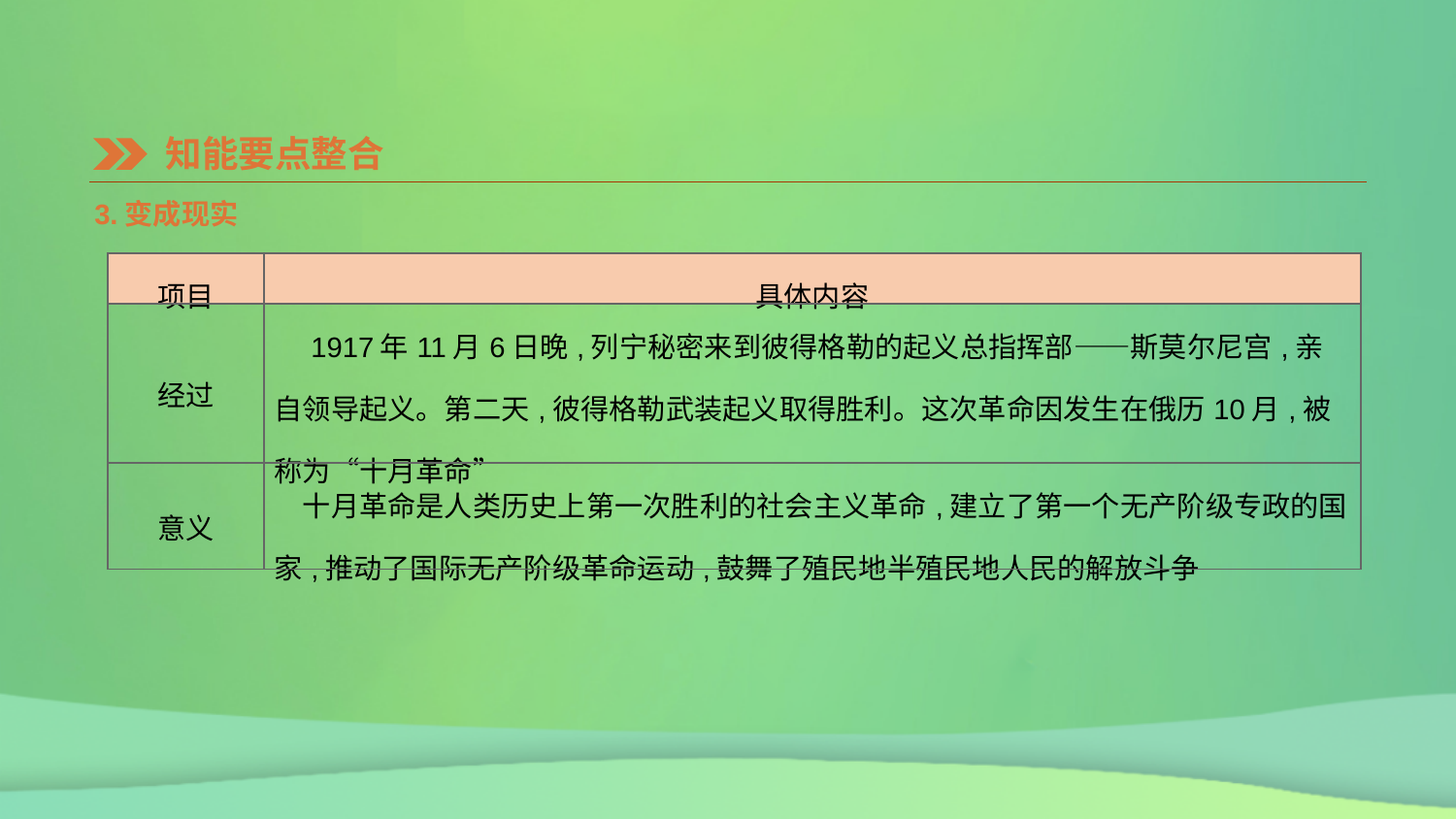

知能要点整合

3.变成现实
| 项目 | 具体内容 |
| --- | --- |
| 经过 | 1917年11月6日晚,列宁秘密来到彼得格勒的起义总指挥部——斯莫尔尼宫,亲自领导起义。第二天,彼得格勒武装起义取得胜利。这次革命因发生在俄历10月,被称为“十月革命” |
| 意义 | 十月革命是人类历史上第一次胜利的社会主义革命,建立了第一个无产阶级专政的国家,推动了国际无产阶级革命运动,鼓舞了殖民地半殖民地人民的解放斗争 |